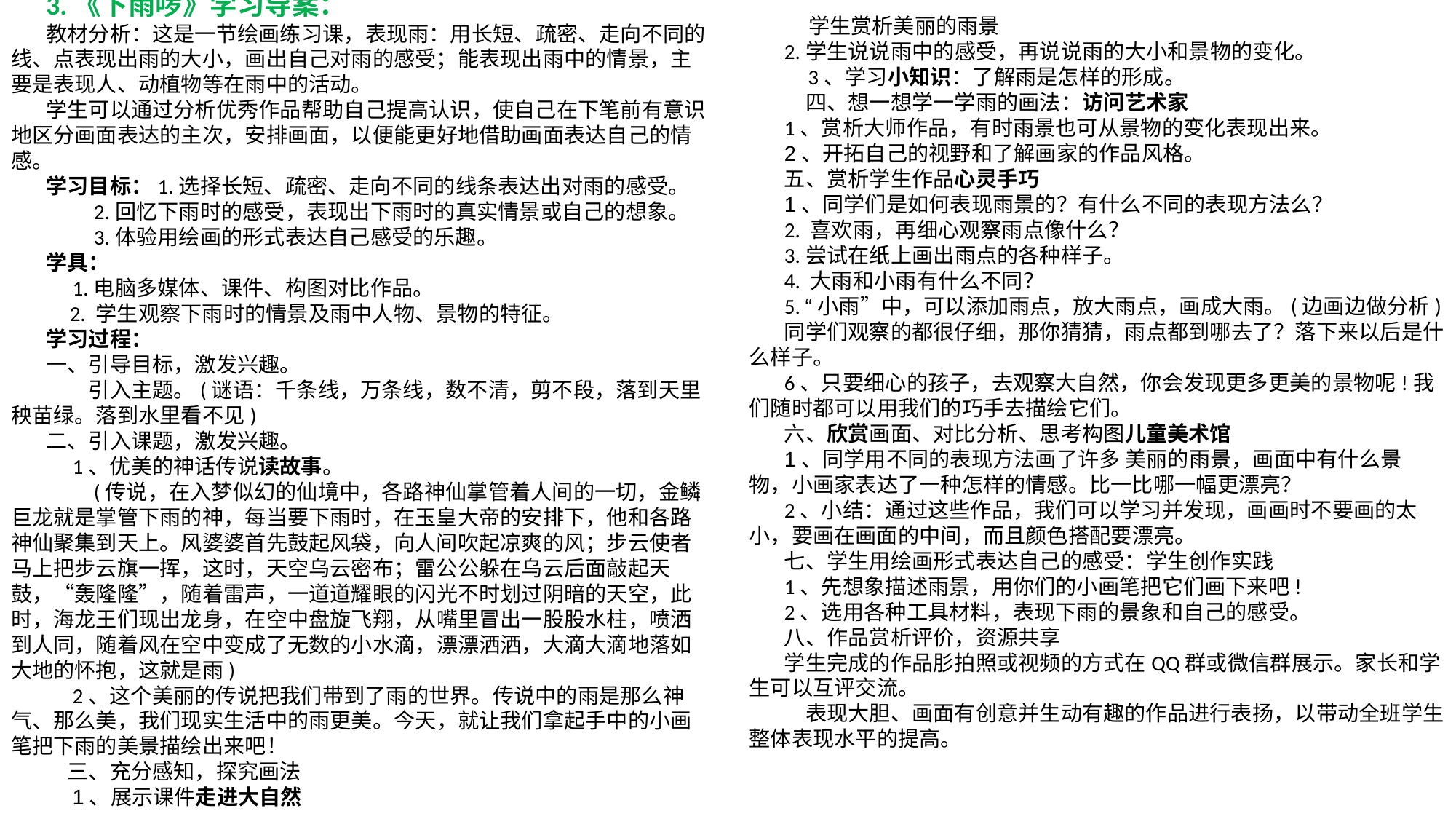

3.《下雨啰》学习导案：
教材分析：这是一节绘画练习课，表现雨：用长短、疏密、走向不同的线、点表现出雨的大小，画出自己对雨的感受；能表现出雨中的情景，主要是表现人、动植物等在雨中的活动。
学生可以通过分析优秀作品帮助自己提高认识，使自己在下笔前有意识地区分画面表达的主次，安排画面，以便能更好地借助画面表达自己的情感。
学习目标：1.选择长短、疏密、走向不同的线条表达出对雨的感受。
　　2.回忆下雨时的感受，表现出下雨时的真实情景或自己的想象。
　　3.体验用绘画的形式表达自己感受的乐趣。
学具：
　1.电脑多媒体、课件、构图对比作品。
     2. 学生观察下雨时的情景及雨中人物、景物的特征。
学习过程：
一、引导目标，激发兴趣。
　　引入主题。(谜语：千条线，万条线，数不清，剪不段，落到天里秧苗绿。落到水里看不见)
二、引入课题，激发兴趣。
　1、优美的神话传说读故事。
　　(传说，在入梦似幻的仙境中，各路神仙掌管着人间的一切，金鳞巨龙就是掌管下雨的神，每当要下雨时，在玉皇大帝的安排下，他和各路神仙聚集到天上。风婆婆首先鼓起风袋，向人间吹起凉爽的风；步云使者马上把步云旗一挥，这时，天空乌云密布；雷公公躲在乌云后面敲起天鼓，“轰隆隆”，随着雷声，一道道耀眼的闪光不时划过阴暗的天空，此时，海龙王们现出龙身，在空中盘旋飞翔，从嘴里冒出一股股水柱，喷洒到人同，随着风在空中变成了无数的小水滴，漂漂洒洒，大滴大滴地落如大地的怀抱，这就是雨)
　2、这个美丽的传说把我们带到了雨的世界。传说中的雨是那么神气、那么美，我们现实生活中的雨更美。今天，就让我们拿起手中的小画笔把下雨的美景描绘出来吧！
　三、充分感知，探究画法
　1、展示课件走进大自然

    学生赏析美丽的雨景
2.学生说说雨中的感受，再说说雨的大小和景物的变化。
     3、学习小知识：了解雨是怎样的形成。
　四、想一想学一学雨的画法：访问艺术家
1、赏析大师作品，有时雨景也可从景物的变化表现出来。
2、开拓自己的视野和了解画家的作品风格。
五、赏析学生作品心灵手巧
1、同学们是如何表现雨景的？有什么不同的表现方法么？
2. 喜欢雨，再细心观察雨点像什么？
3.尝试在纸上画出雨点的各种样子。
4. 大雨和小雨有什么不同？
5. “小雨”中，可以添加雨点，放大雨点，画成大雨。(边画边做分析)
同学们观察的都很仔细，那你猜猜，雨点都到哪去了？落下来以后是什么样子。
6、只要细心的孩子，去观察大自然，你会发现更多更美的景物呢!我们随时都可以用我们的巧手去描绘它们。
六、欣赏画面、对比分析、思考构图儿童美术馆
1、同学用不同的表现方法画了许多 美丽的雨景，画面中有什么景物，小画家表达了一种怎样的情感。比一比哪一幅更漂亮？
2、小结：通过这些作品，我们可以学习并发现，画画时不要画的太小，要画在画面的中间，而且颜色搭配要漂亮。
七、学生用绘画形式表达自己的感受：学生创作实践
1、先想象描述雨景，用你们的小画笔把它们画下来吧!
2、选用各种工具材料，表现下雨的景象和自己的感受。
八、作品赏析评价，资源共享
学生完成的作品肜拍照或视频的方式在QQ群或微信群展示。家长和学生可以互评交流。
　表现大胆、画面有创意并生动有趣的作品进行表扬，以带动全班学生整体表现水平的提高。